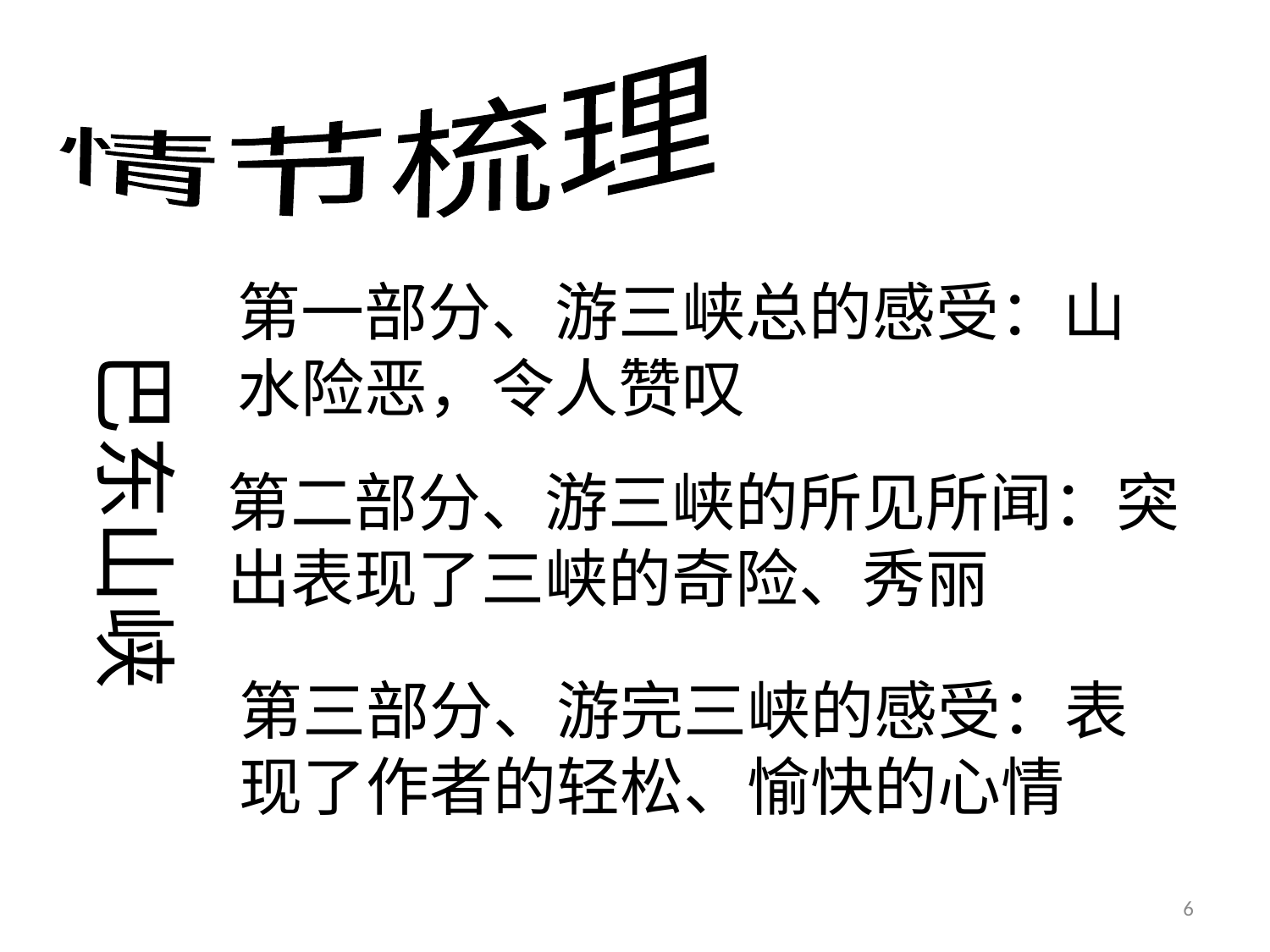

情节梳理
       巴东山峡
第一部分、游三峡总的感受：山水险恶，令人赞叹
第二部分、游三峡的所见所闻：突出表现了三峡的奇险、秀丽

第三部分、游完三峡的感受：表现了作者的轻松、愉快的心情
6